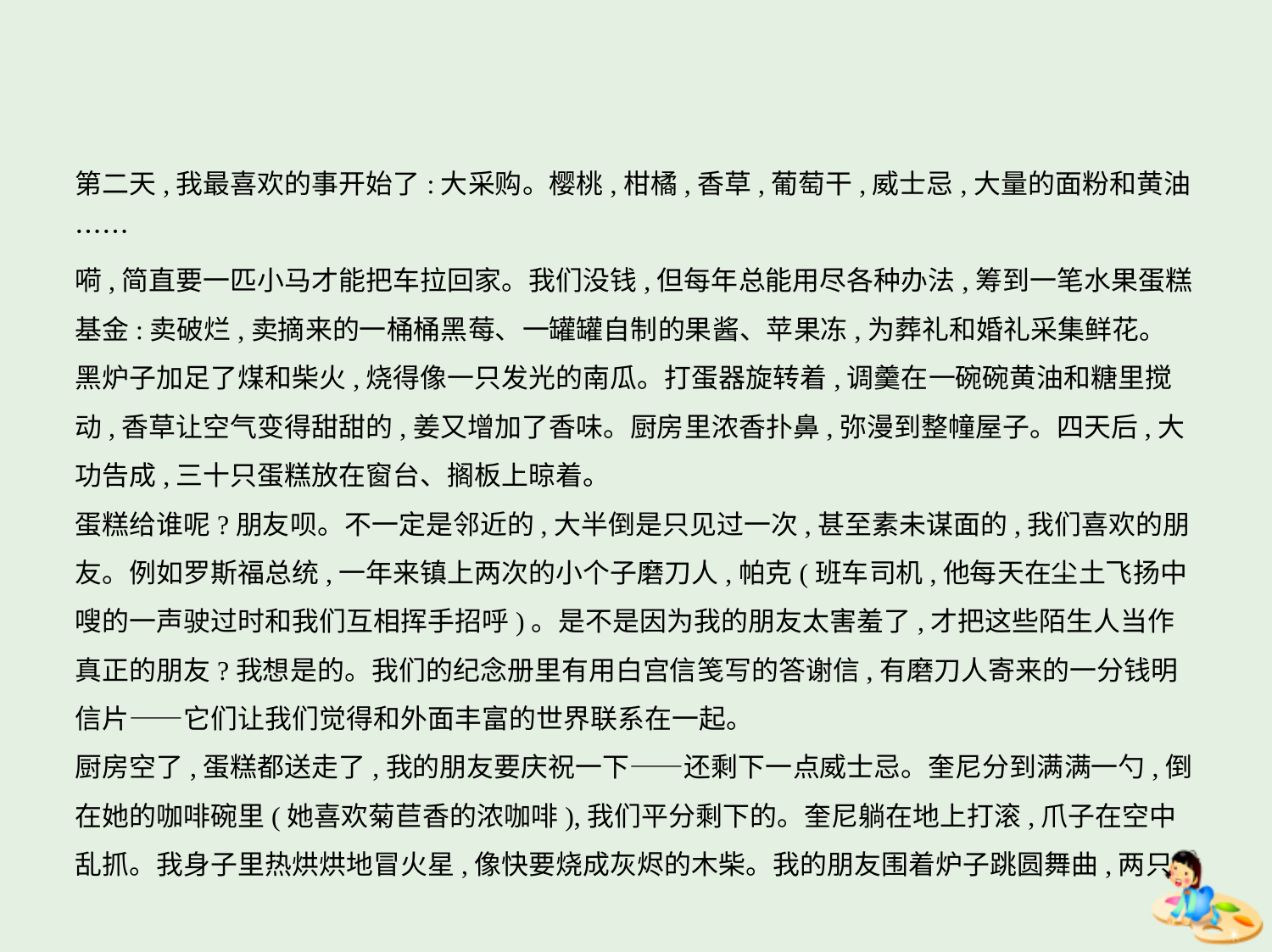

第二天,我最喜欢的事开始了:大采购。樱桃,柑橘,香草,葡萄干,威士忌,大量的面粉和黄油……
嗬,简直要一匹小马才能把车拉回家。我们没钱,但每年总能用尽各种办法,筹到一笔水果蛋糕
基金:卖破烂,卖摘来的一桶桶黑莓、一罐罐自制的果酱、苹果冻,为葬礼和婚礼采集鲜花。
黑炉子加足了煤和柴火,烧得像一只发光的南瓜。打蛋器旋转着,调羹在一碗碗黄油和糖里搅
动,香草让空气变得甜甜的,姜又增加了香味。厨房里浓香扑鼻,弥漫到整幢屋子。四天后,大
功告成,三十只蛋糕放在窗台、搁板上晾着。
蛋糕给谁呢?朋友呗。不一定是邻近的,大半倒是只见过一次,甚至素未谋面的,我们喜欢的朋
友。例如罗斯福总统,一年来镇上两次的小个子磨刀人,帕克(班车司机,他每天在尘土飞扬中
嗖的一声驶过时和我们互相挥手招呼)。是不是因为我的朋友太害羞了,才把这些陌生人当作
真正的朋友?我想是的。我们的纪念册里有用白宫信笺写的答谢信,有磨刀人寄来的一分钱明
信片——它们让我们觉得和外面丰富的世界联系在一起。
厨房空了,蛋糕都送走了,我的朋友要庆祝一下——还剩下一点威士忌。奎尼分到满满一勺,倒
在她的咖啡碗里(她喜欢菊苣香的浓咖啡),我们平分剩下的。奎尼躺在地上打滚,爪子在空中
乱抓。我身子里热烘烘地冒火星,像快要烧成灰烬的木柴。我的朋友围着炉子跳圆舞曲,两只